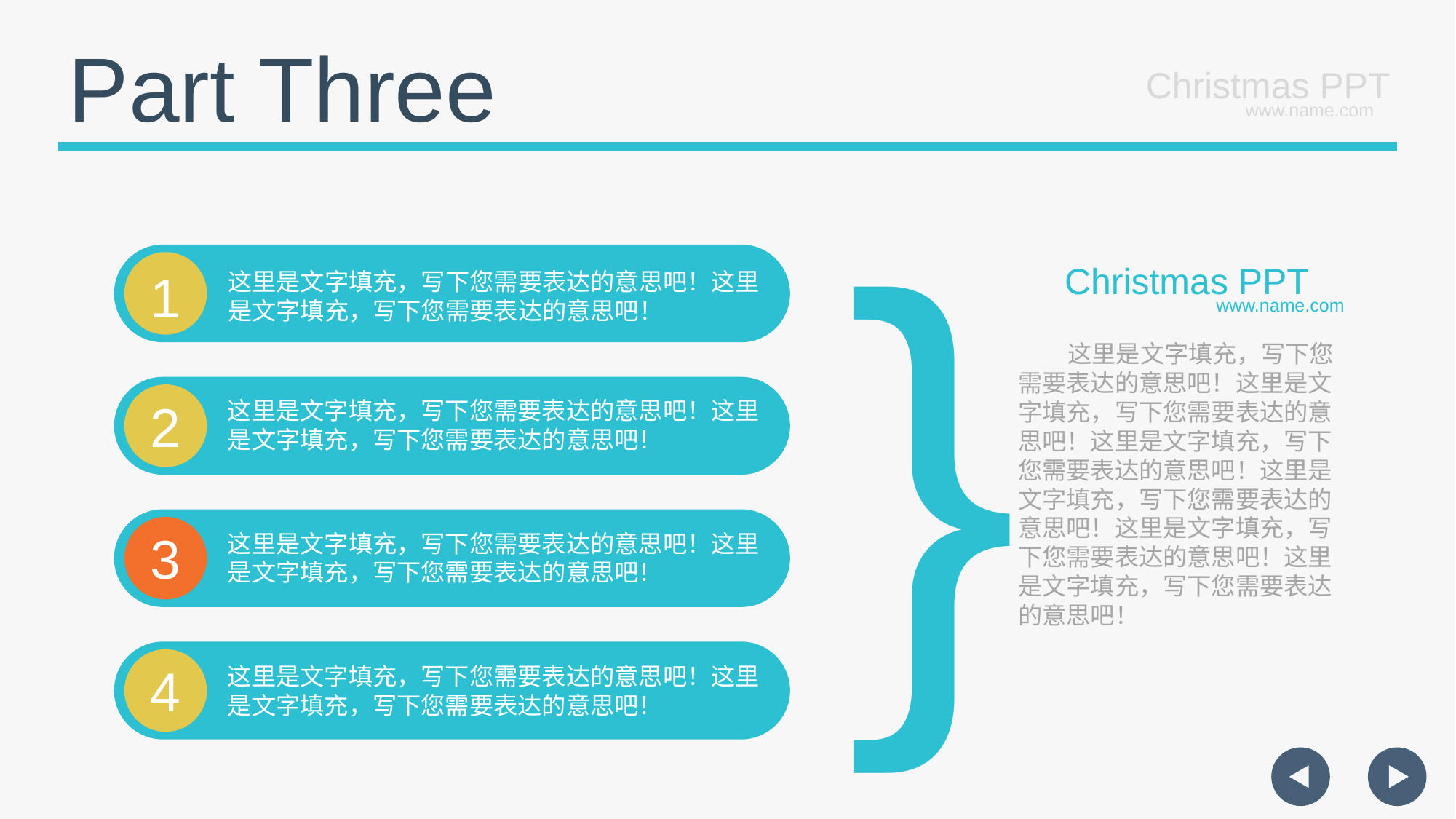

Part Three
Christmas PPT
www.name.com
}

Christmas PPT
1
这里是文字填充，写下您需要表达的意思吧！这里是文字填充，写下您需要表达的意思吧！
www.name.com
        这里是文字填充，写下您需要表达的意思吧！这里是文字填充，写下您需要表达的意思吧！这里是文字填充，写下您需要表达的意思吧！这里是文字填充，写下您需要表达的意思吧！这里是文字填充，写下您需要表达的意思吧！这里是文字填充，写下您需要表达的意思吧！

2
这里是文字填充，写下您需要表达的意思吧！这里是文字填充，写下您需要表达的意思吧！

3
这里是文字填充，写下您需要表达的意思吧！这里是文字填充，写下您需要表达的意思吧！

4
这里是文字填充，写下您需要表达的意思吧！这里是文字填充，写下您需要表达的意思吧！